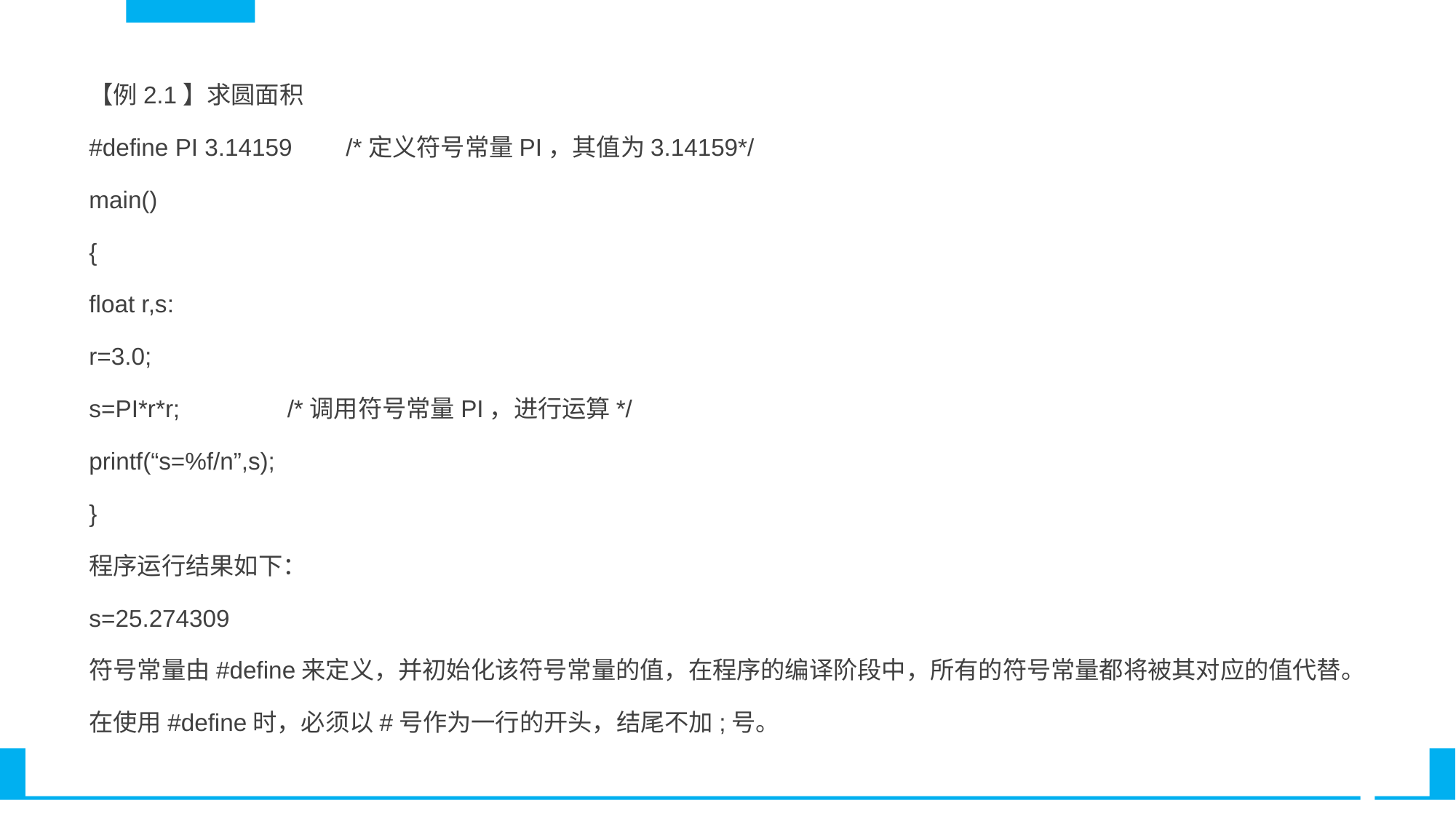

【例2.1】求圆面积
#define PI 3.14159        /*定义符号常量PI，其值为3.14159*/
main()
{
float r,s:
r=3.0;
s=PI*r*r;                /*调用符号常量PI，进行运算*/
printf(“s=%f/n”,s);
}
程序运行结果如下：
s=25.274309
符号常量由#define来定义，并初始化该符号常量的值，在程序的编译阶段中，所有的符号常量都将被其对应的值代替。在使用#define时，必须以#号作为一行的开头，结尾不加;号。